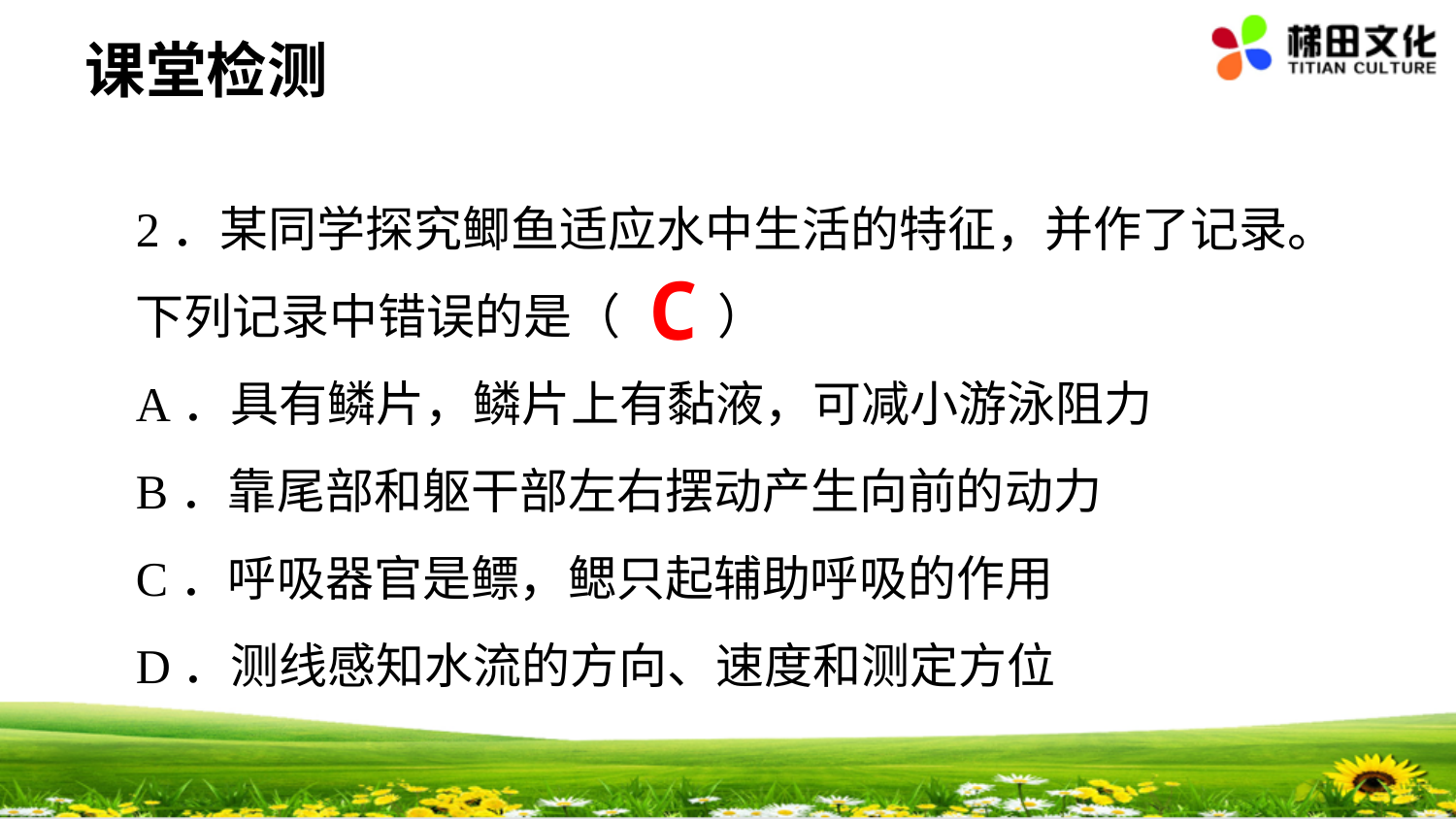

#
课堂检测
2．某同学探究鲫鱼适应水中生活的特征，并作了记录。下列记录中错误的是（　　）
A．具有鳞片，鳞片上有黏液，可减小游泳阻力
B．靠尾部和躯干部左右摆动产生向前的动力
C．呼吸器官是鳔，鳃只起辅助呼吸的作用
D．测线感知水流的方向、速度和测定方位
C